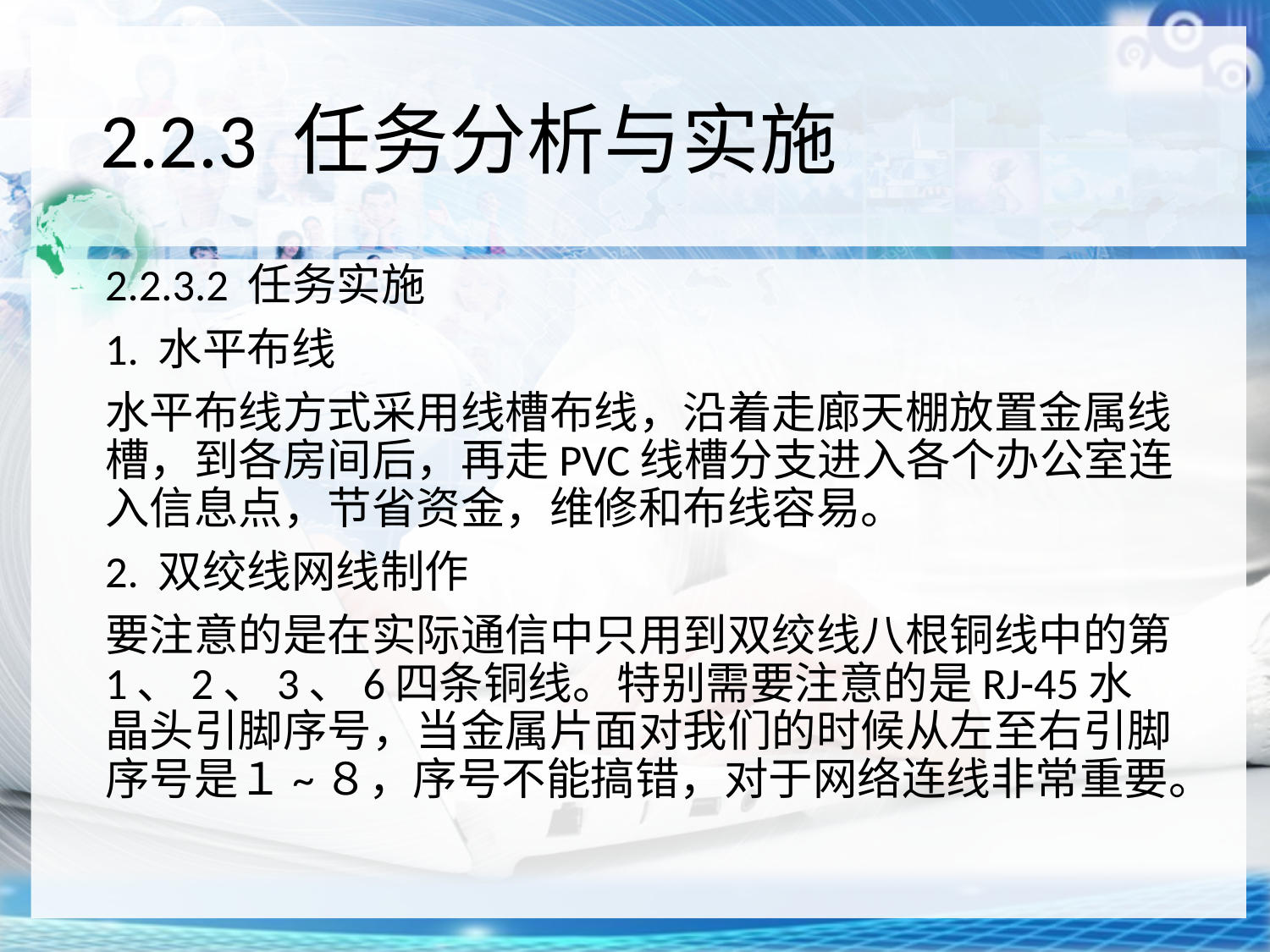

# 2.2.3 任务分析与实施
2.2.3.2 任务实施
1. 水平布线
水平布线方式采用线槽布线，沿着走廊天棚放置金属线槽，到各房间后，再走PVC线槽分支进入各个办公室连入信息点，节省资金，维修和布线容易。
2. 双绞线网线制作
要注意的是在实际通信中只用到双绞线八根铜线中的第1、2、3、6四条铜线。特别需要注意的是RJ-45水晶头引脚序号，当金属片面对我们的时候从左至右引脚序号是１~８，序号不能搞错，对于网络连线非常重要。